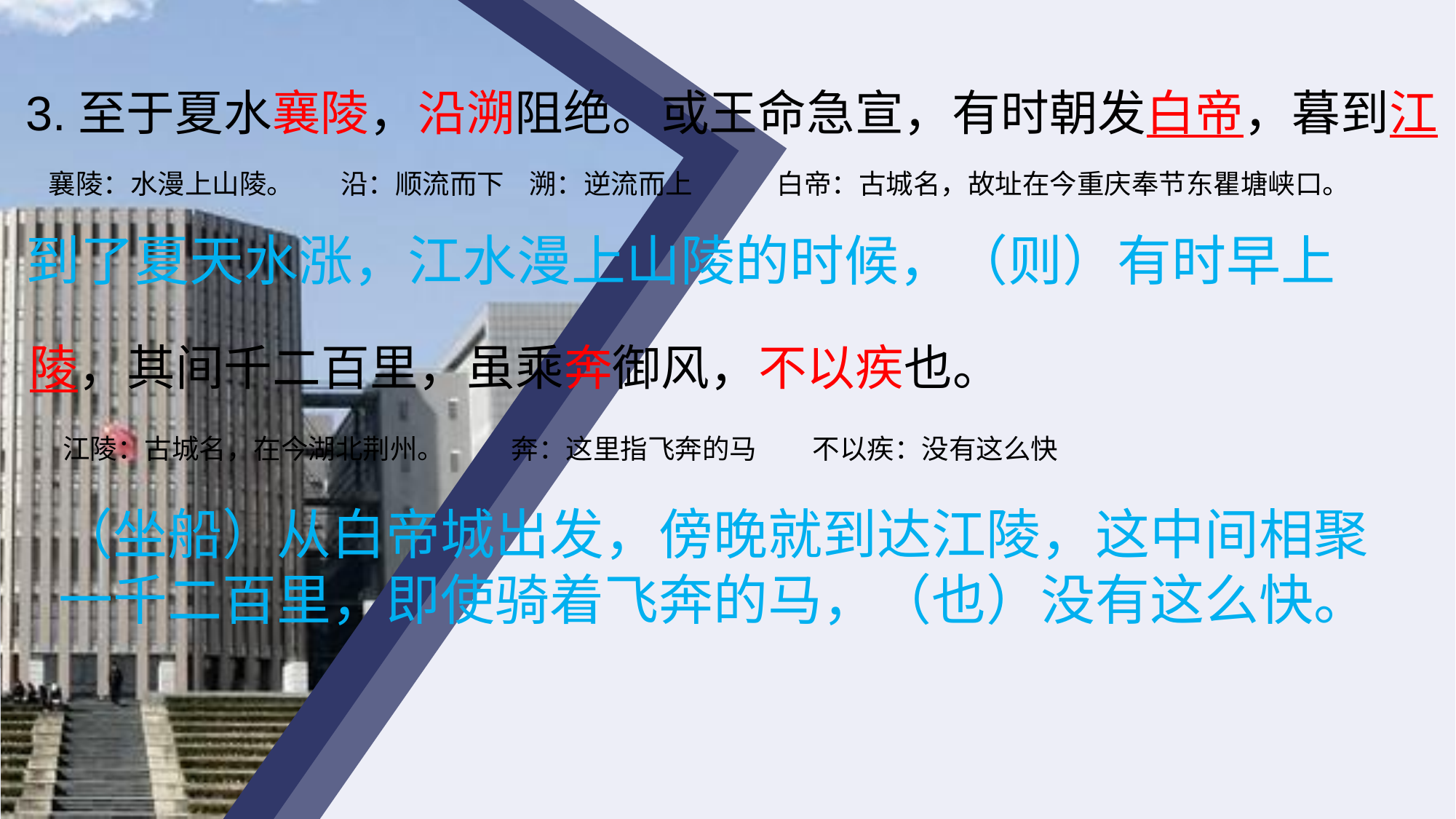

3.至于夏水襄陵，沿溯阻绝。或王命急宣，有时朝发白帝，暮到江
襄陵：水漫上山陵。
沿：顺流而下    溯：逆流而上
白帝：古城名，故址在今重庆奉节东瞿塘峡口。
到了夏天水涨，江水漫上山陵的时候，（则）有时早上
陵，其间千二百里，虽乘奔御风，不以疾也。
江陵：古城名，在今湖北荆州。
奔：这里指飞奔的马
不以疾：没有这么快
（坐船）从白帝城出发，傍晚就到达江陵，这中间相聚一千二百里，即使骑着飞奔的马，（也）没有这么快。